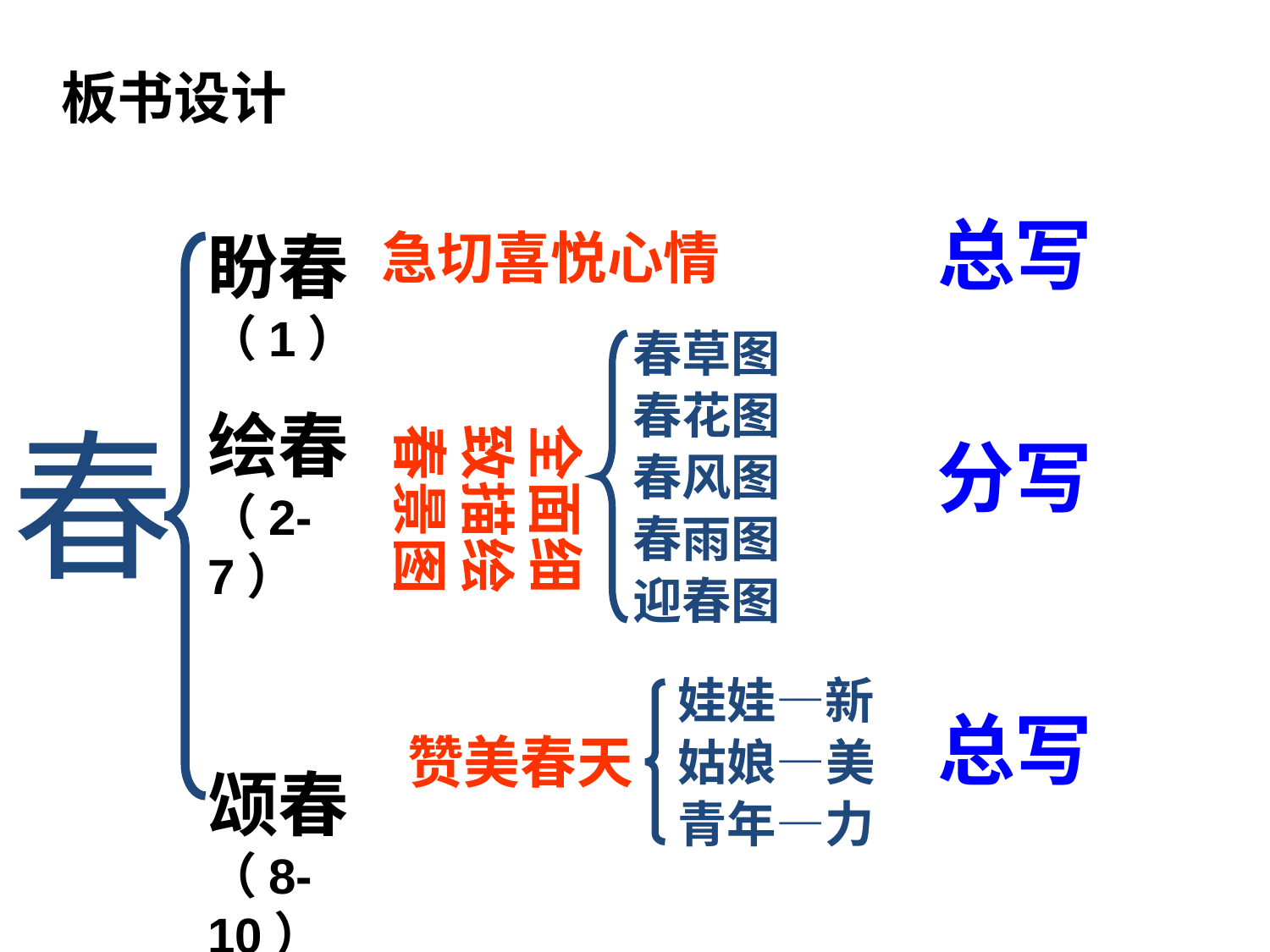

板书设计
总写
盼春（1）
绘春（2-7）

颂春（8-10）
急切喜悦心情

 春草图
 春花图
 春风图
 春雨图
 迎春图

全面细致描绘春景图
分写
春

娃娃—新
姑娘—美
青年—力

总写
 赞美春天